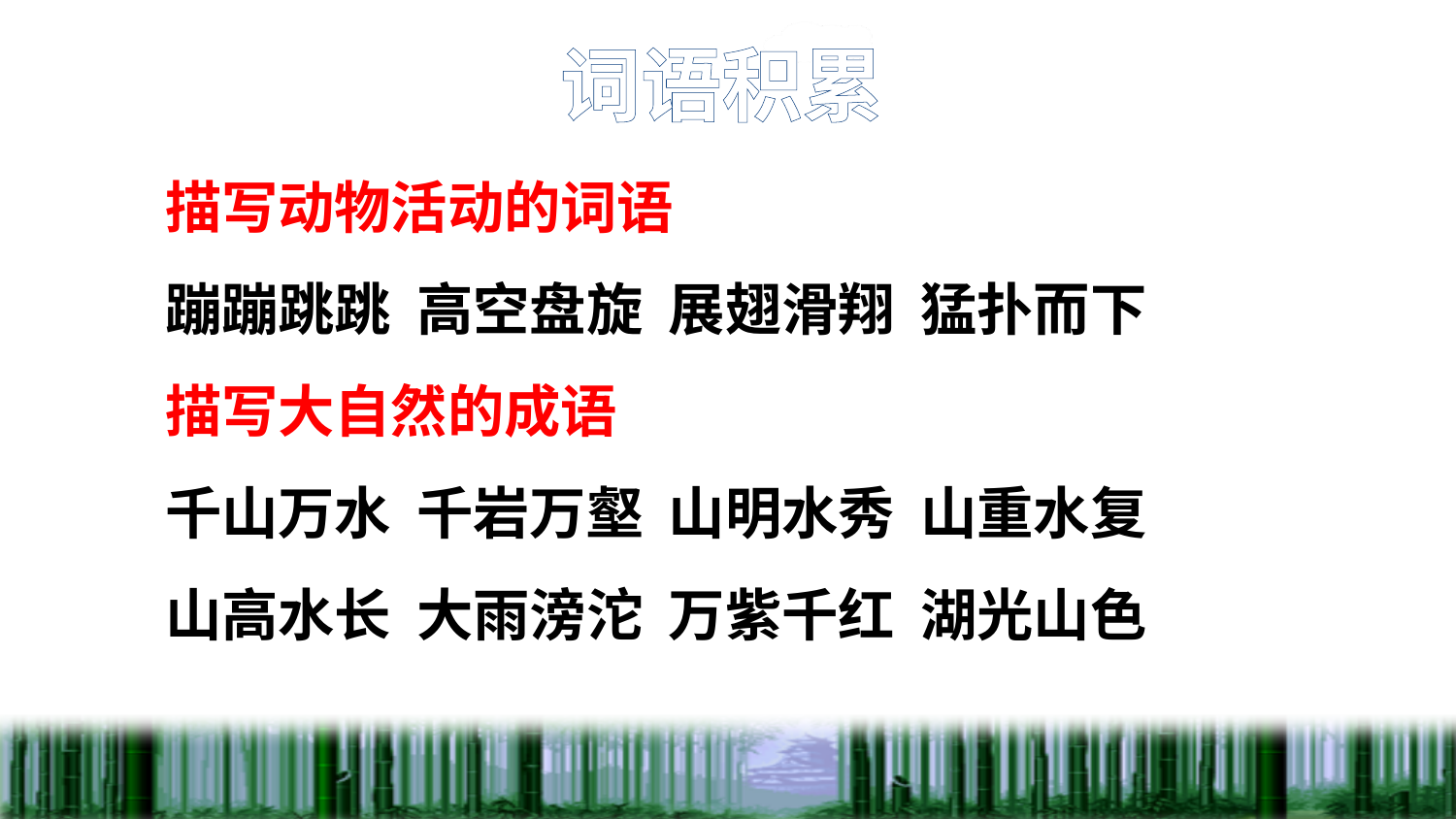

词语积累
描写动物活动的词语
蹦蹦跳跳  高空盘旋  展翅滑翔  猛扑而下
描写大自然的成语
千山万水  千岩万壑  山明水秀  山重水复
山高水长  大雨滂沱  万紫千红  湖光山色